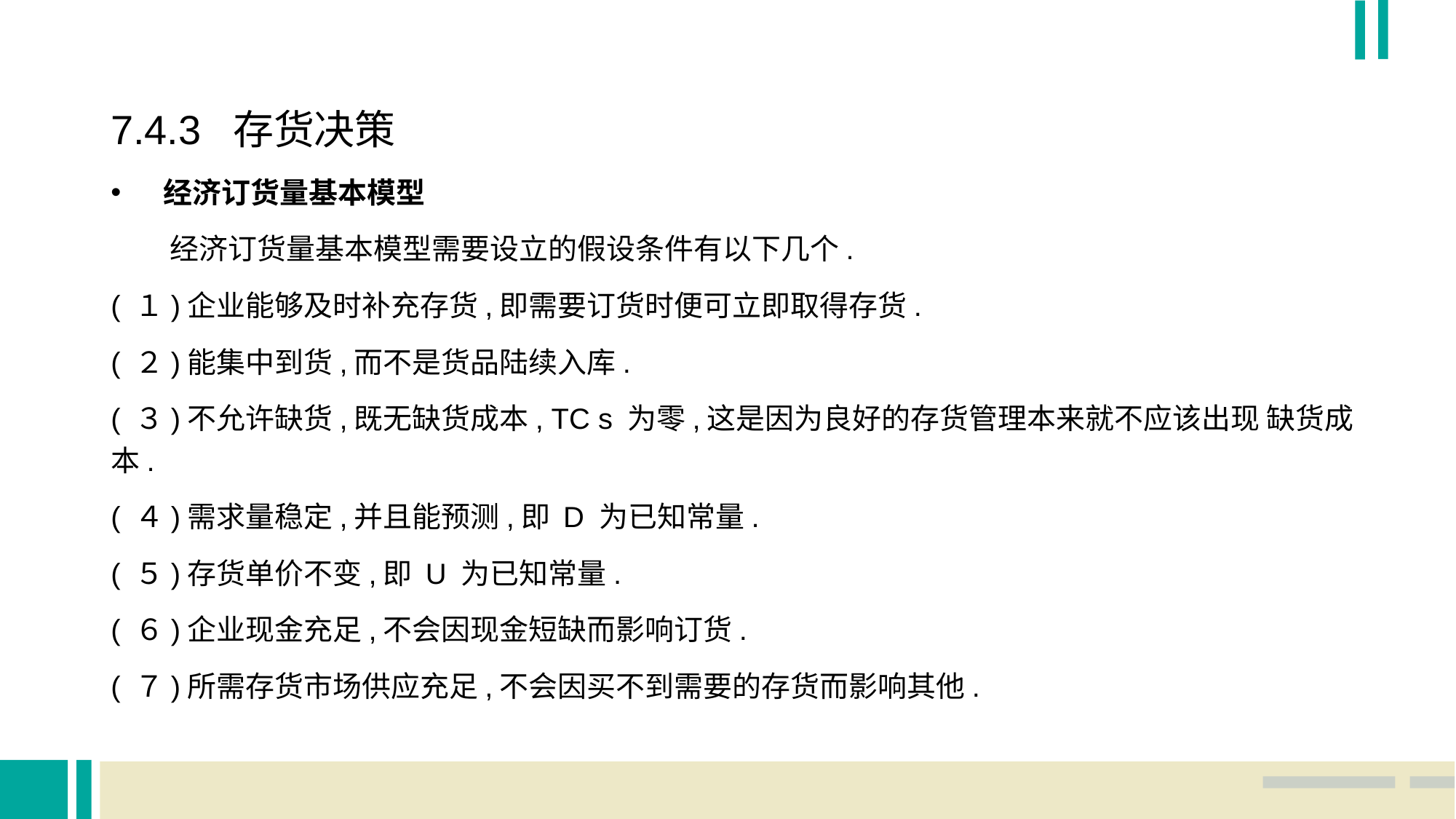

7.4.3  存货决策
经济订货量基本模型
        经济订货量基本模型需要设立的假设条件有以下几个.
( １)企业能够及时补充存货,即需要订货时便可立即取得存货.
( ２)能集中到货,而不是货品陆续入库.
( ３)不允许缺货,既无缺货成本, TC s 为零,这是因为良好的存货管理本来就不应该出现 缺货成本.
( ４)需求量稳定,并且能预测,即 D 为已知常量.
( ５)存货单价不变,即 U 为已知常量.
( ６)企业现金充足,不会因现金短缺而影响订货.
( ７)所需存货市场供应充足,不会因买不到需要的存货而影响其他.